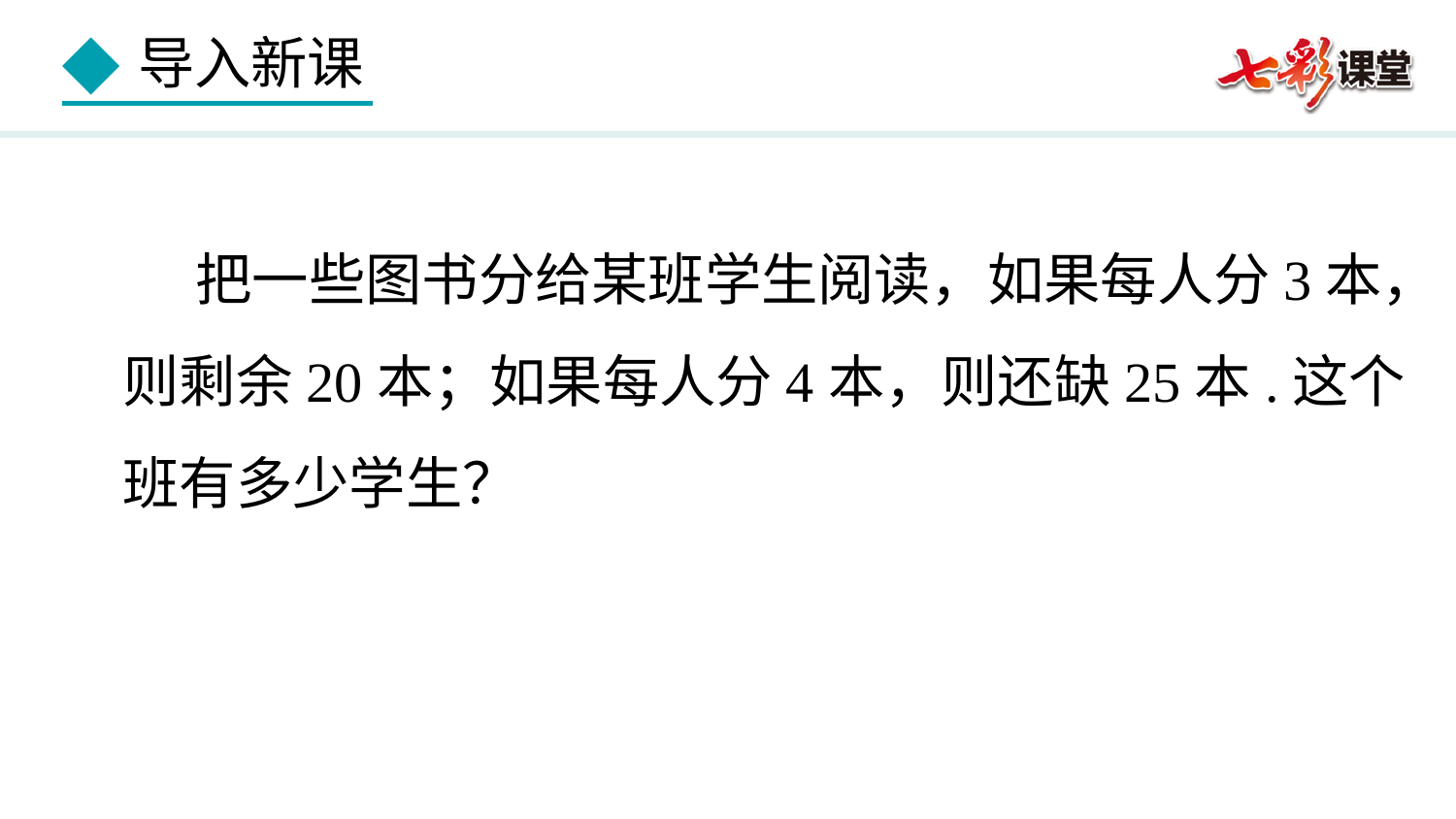

把一些图书分给某班学生阅读，如果每人分3本，则剩余20本；如果每人分4本，则还缺25本.这个班有多少学生？